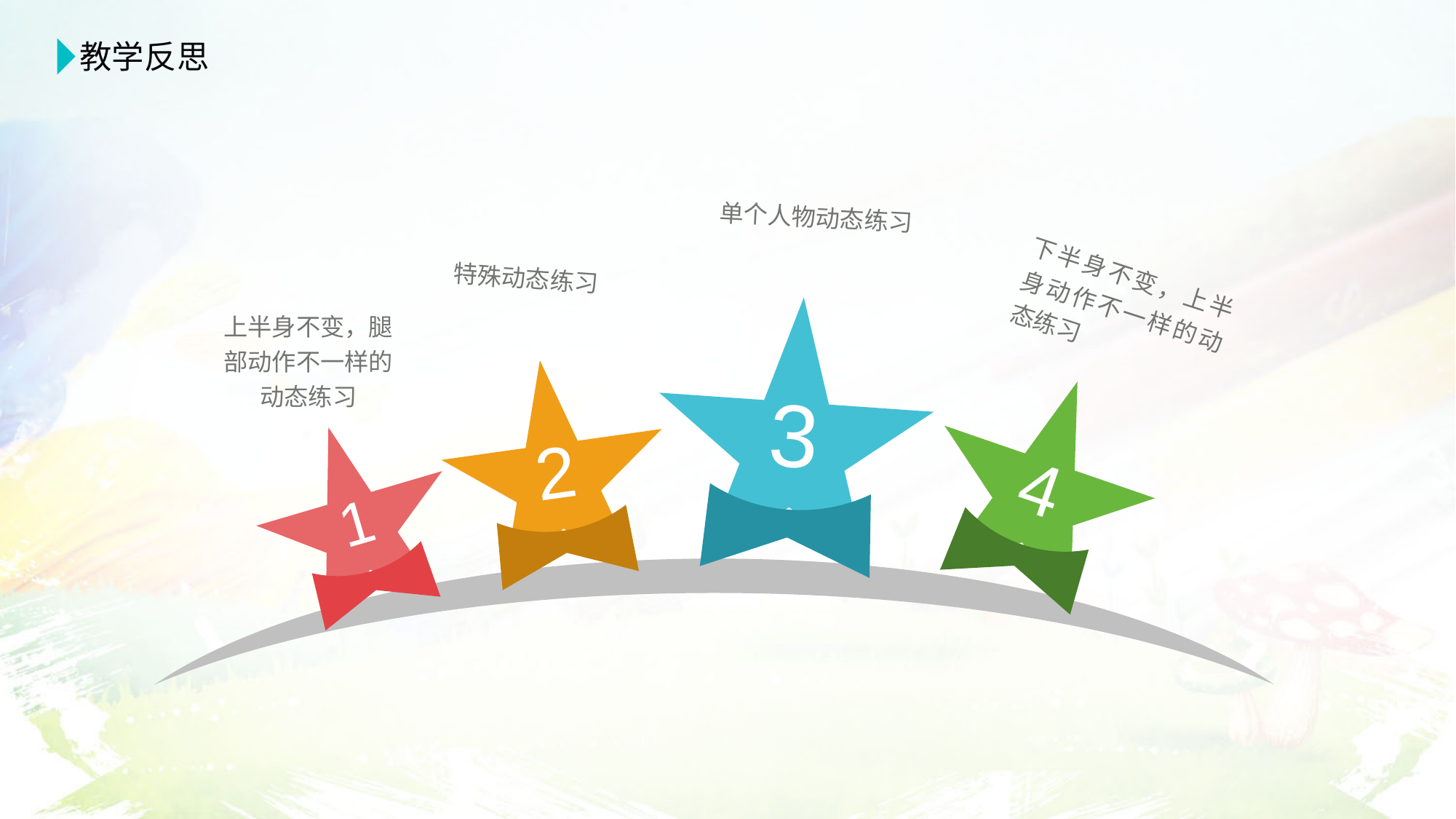

教学反思

单个人物动态练习
特殊动态练习
下半身不变，上半身动作不一样的动态练习

3

上半身不变，腿部动作不一样的动态练习

2

4

1